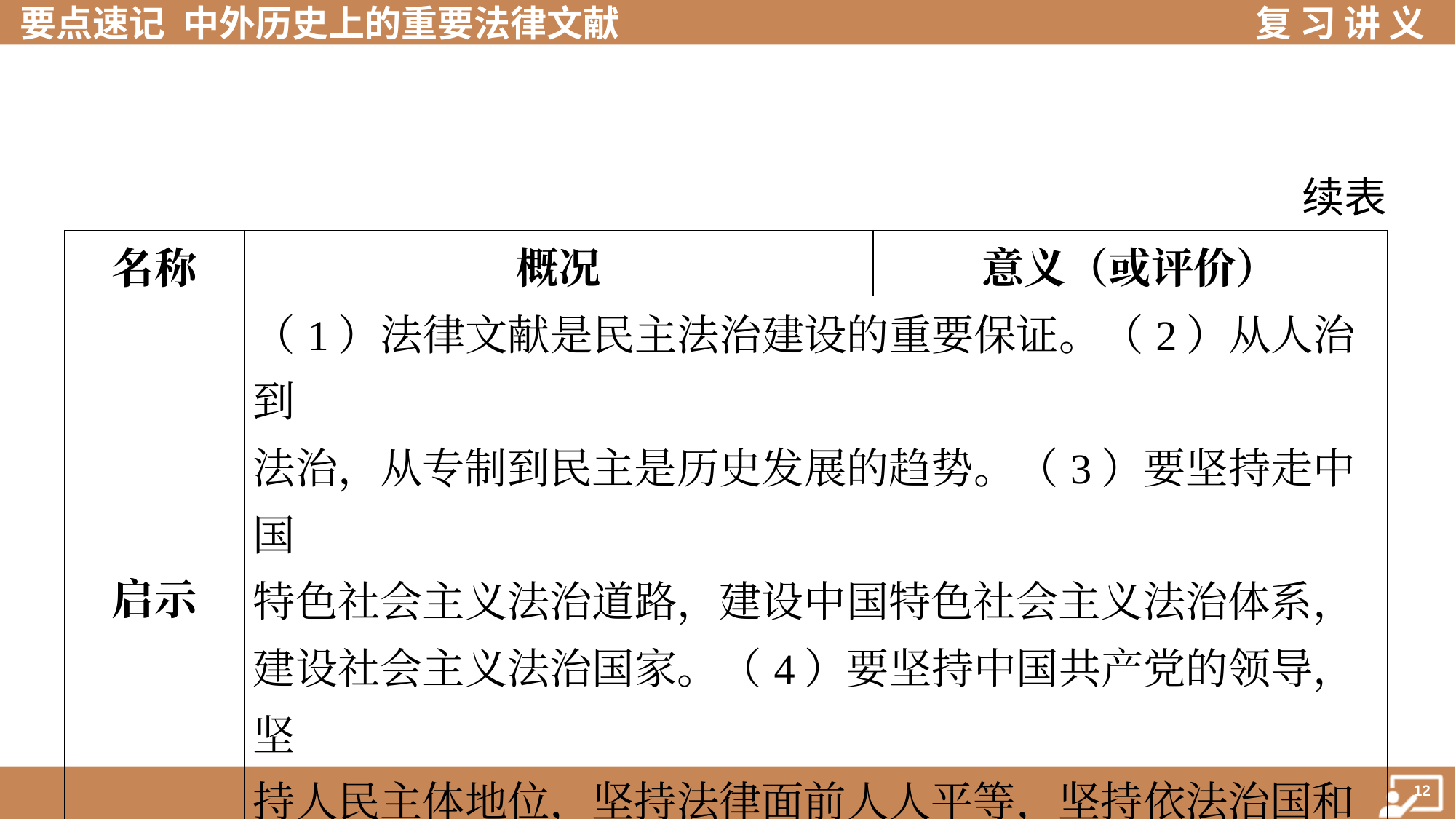

续表
| 名称 | 概况 | 意义（或评价） |
| --- | --- | --- |
| 启示 | （1）法律文献是民主法治建设的重要保证。（2）从人治到 法治，从专制到民主是历史发展的趋势。（3）要坚持走中国 特色社会主义法治道路，建设中国特色社会主义法治体系， 建设社会主义法治国家。（4）要坚持中国共产党的领导，坚 持人民主体地位，坚持法律面前人人平等，坚持依法治国和 以德治国相结合 |  |